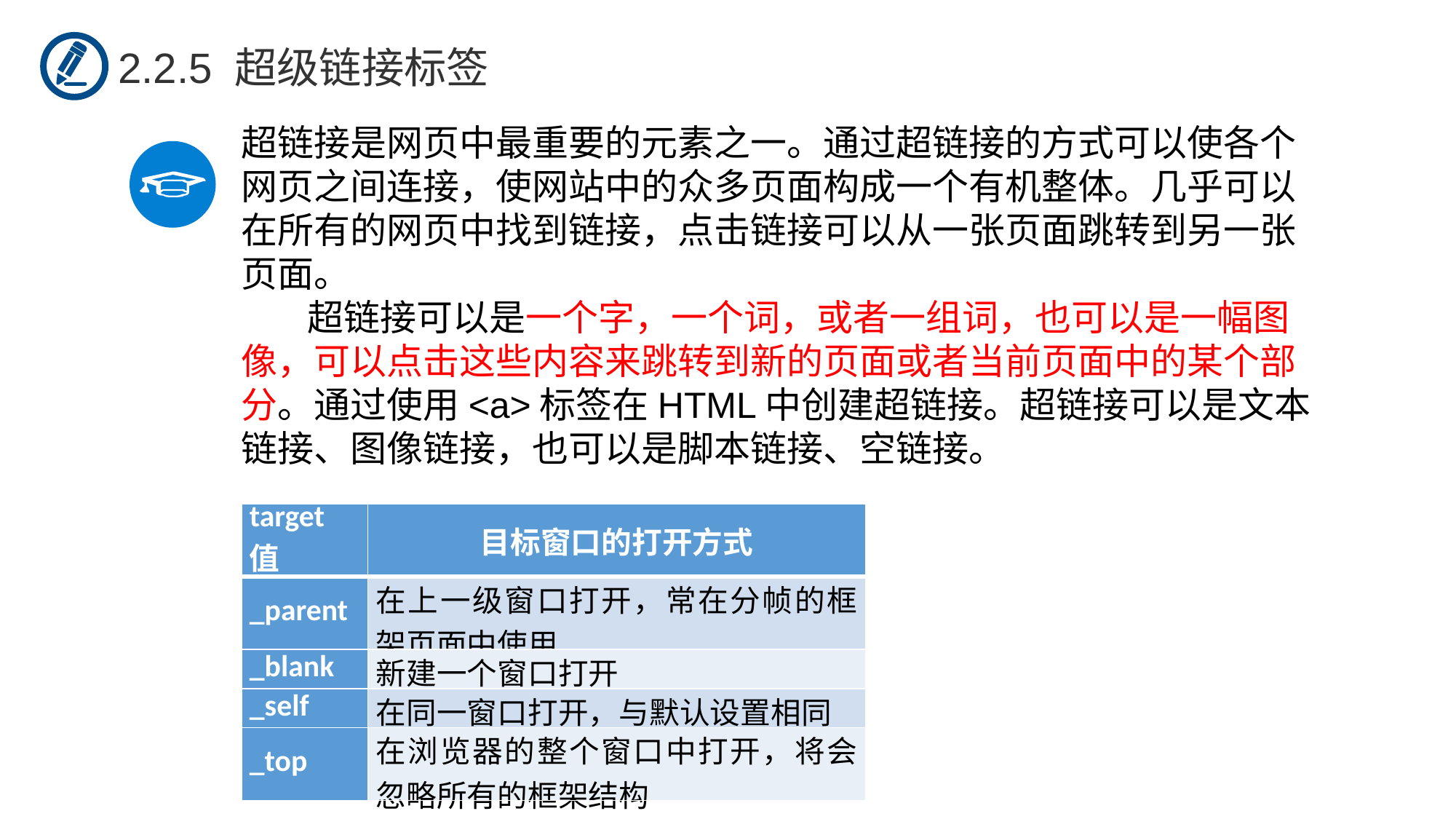

2.2.5 超级链接标签
超链接是网页中最重要的元素之一。通过超链接的方式可以使各个网页之间连接，使网站中的众多页面构成一个有机整体。几乎可以在所有的网页中找到链接，点击链接可以从一张页面跳转到另一张页面。
       超链接可以是一个字，一个词，或者一组词，也可以是一幅图像，可以点击这些内容来跳转到新的页面或者当前页面中的某个部分。通过使用<a>标签在HTML中创建超链接。超链接可以是文本链接、图像链接，也可以是脚本链接、空链接。

| target值 | 目标窗口的打开方式 |
| --- | --- |
| \_parent | 在上一级窗口打开，常在分帧的框架页面中使用 |
| \_blank | 新建一个窗口打开 |
| \_self | 在同一窗口打开，与默认设置相同 |
| \_top | 在浏览器的整个窗口中打开，将会忽略所有的框架结构 |